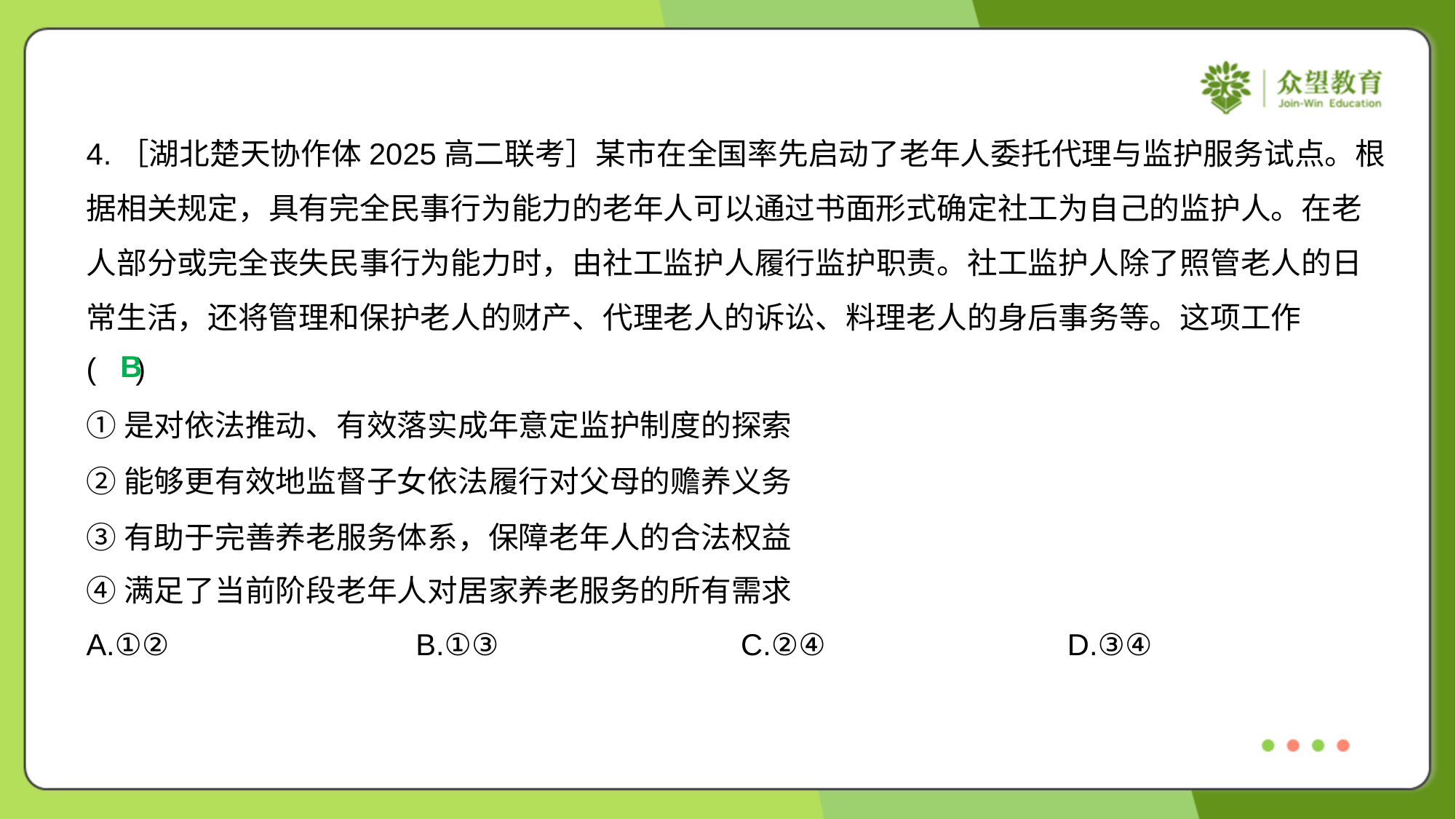

4.［湖北楚天协作体2025高二联考］某市在全国率先启动了老年人委托代理与监护服务试点。根
据相关规定，具有完全民事行为能力的老年人可以通过书面形式确定社工为自己的监护人。在老
人部分或完全丧失民事行为能力时，由社工监护人履行监护职责。社工监护人除了照管老人的日
常生活，还将管理和保护老人的财产、代理老人的诉讼、料理老人的身后事务等。这项工作
(     )
B
①是对依法推动、有效落实成年意定监护制度的探索
②能够更有效地监督子女依法履行对父母的赡养义务
③有助于完善养老服务体系，保障老年人的合法权益
④满足了当前阶段老年人对居家养老服务的所有需求
A.①②	B.①③	C.②④	D.③④